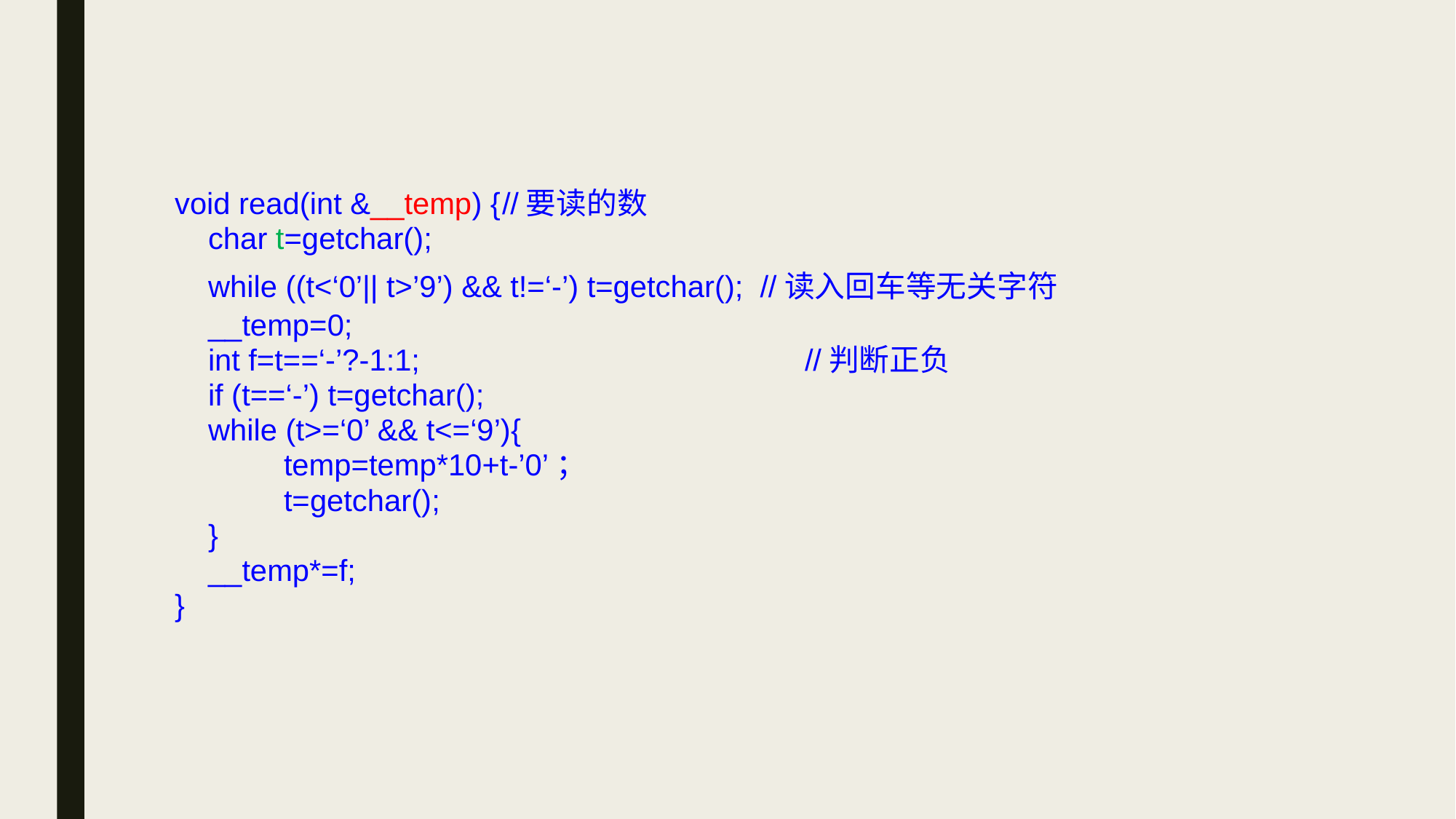

void read(int &__temp) {	//要读的数
    char t=getchar();
    while ((t<‘0’|| t>’9’) && t!=‘-’) t=getchar();  //读入回车等无关字符
    __temp=0;
    int f=t==‘-’?-1:1;                                              //判断正负
    if (t==‘-’) t=getchar();
    while (t>=‘0’ && t<=‘9’){
	temp=temp*10+t-’0’；
	t=getchar();
    }
    __temp*=f;
}